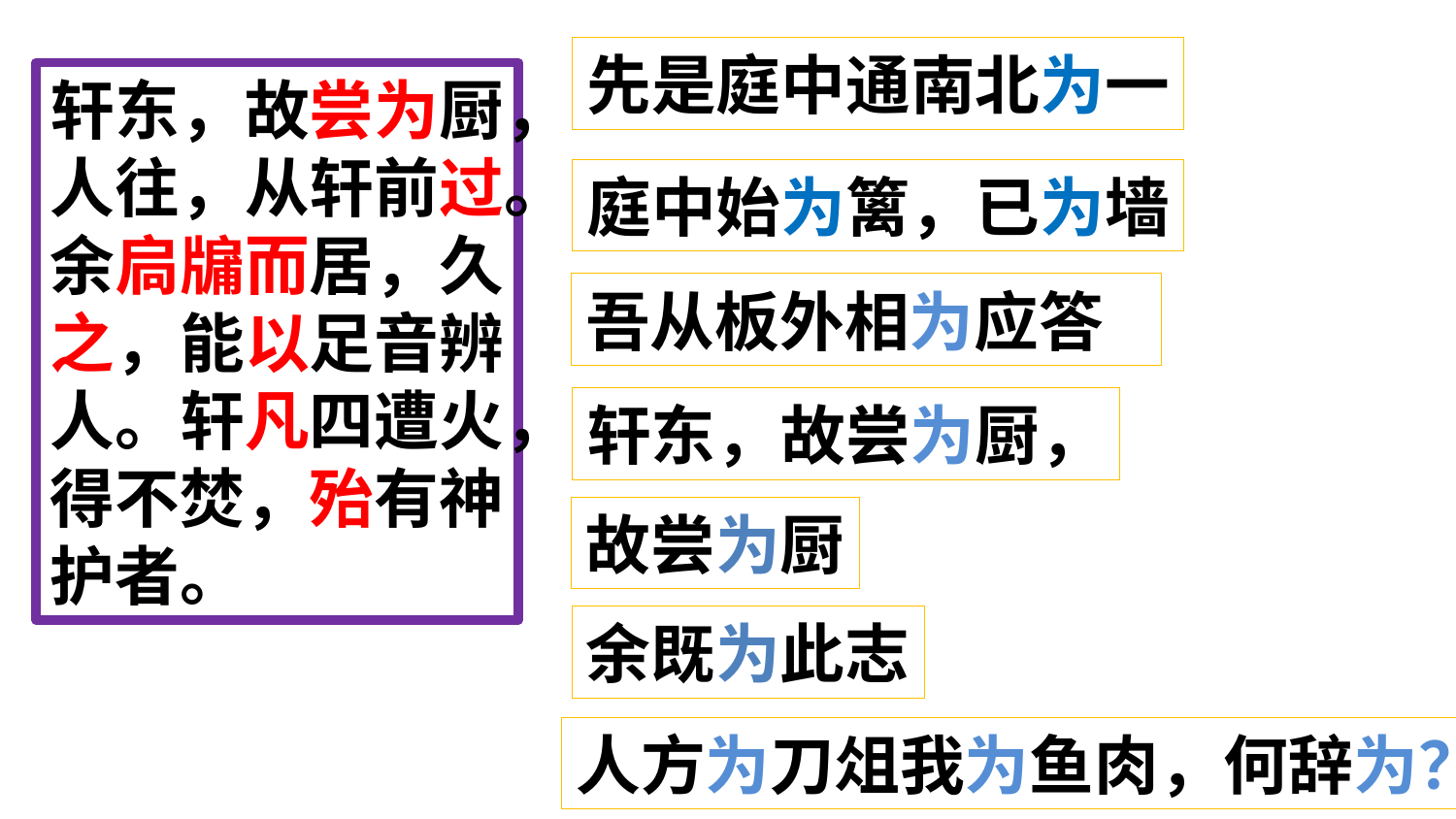

先是庭中通南北为一
轩东，故尝为厨，人往，从轩前过。余扃牖而居，久之，能以足音辨人。轩凡四遭火，得不焚，殆有神护者。
庭中始为篱，已为墙
吾从板外相为应答
轩东，故尝为厨，
故尝为厨
余既为此志
人方为刀俎我为鱼肉，何辞为？